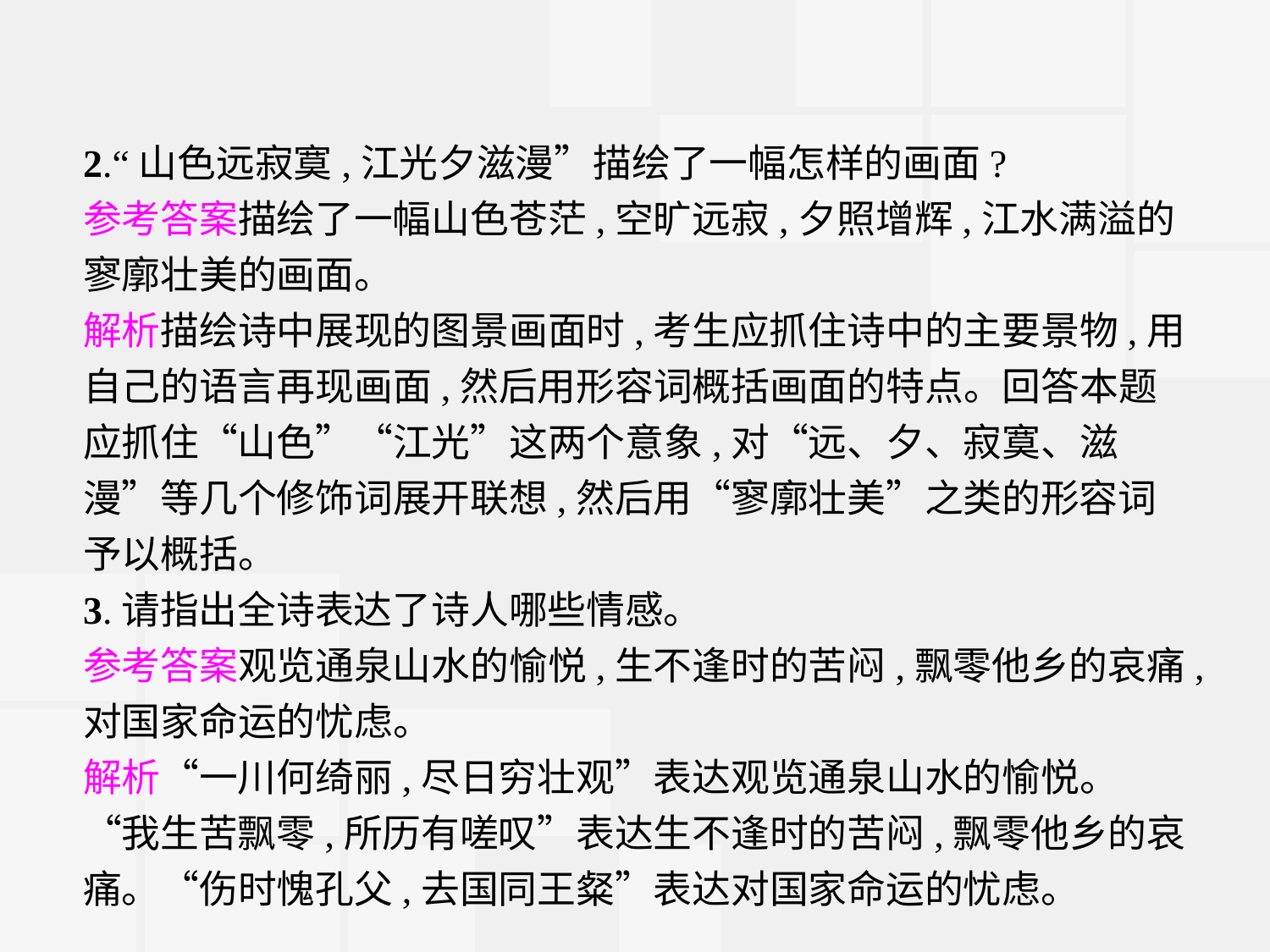

2.“山色远寂寞,江光夕滋漫”描绘了一幅怎样的画面?
参考答案描绘了一幅山色苍茫,空旷远寂,夕照增辉,江水满溢的寥廓壮美的画面。
解析描绘诗中展现的图景画面时,考生应抓住诗中的主要景物,用自己的语言再现画面,然后用形容词概括画面的特点。回答本题应抓住“山色”“江光”这两个意象,对“远、夕、寂寞、滋漫”等几个修饰词展开联想,然后用“寥廓壮美”之类的形容词予以概括。
3.请指出全诗表达了诗人哪些情感。
参考答案观览通泉山水的愉悦,生不逢时的苦闷,飘零他乡的哀痛,对国家命运的忧虑。
解析“一川何绮丽,尽日穷壮观”表达观览通泉山水的愉悦。“我生苦飘零,所历有嗟叹”表达生不逢时的苦闷,飘零他乡的哀痛。“伤时愧孔父,去国同王粲”表达对国家命运的忧虑。